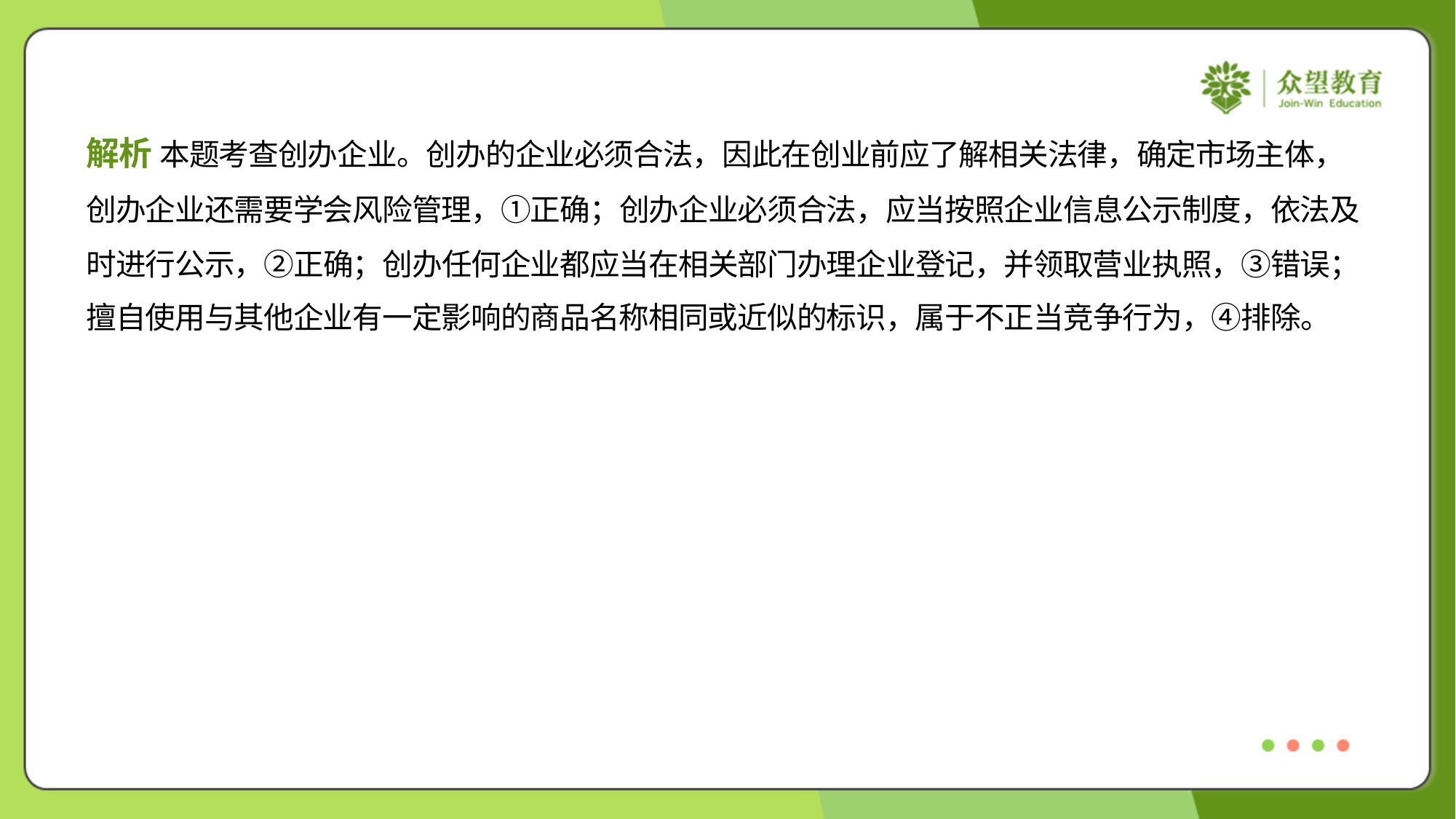

解析 本题考查创办企业。创办的企业必须合法，因此在创业前应了解相关法律，确定市场主体，
创办企业还需要学会风险管理，①正确；创办企业必须合法，应当按照企业信息公示制度，依法及
时进行公示，②正确；创办任何企业都应当在相关部门办理企业登记，并领取营业执照，③错误；
擅自使用与其他企业有一定影响的商品名称相同或近似的标识，属于不正当竞争行为，④排除。